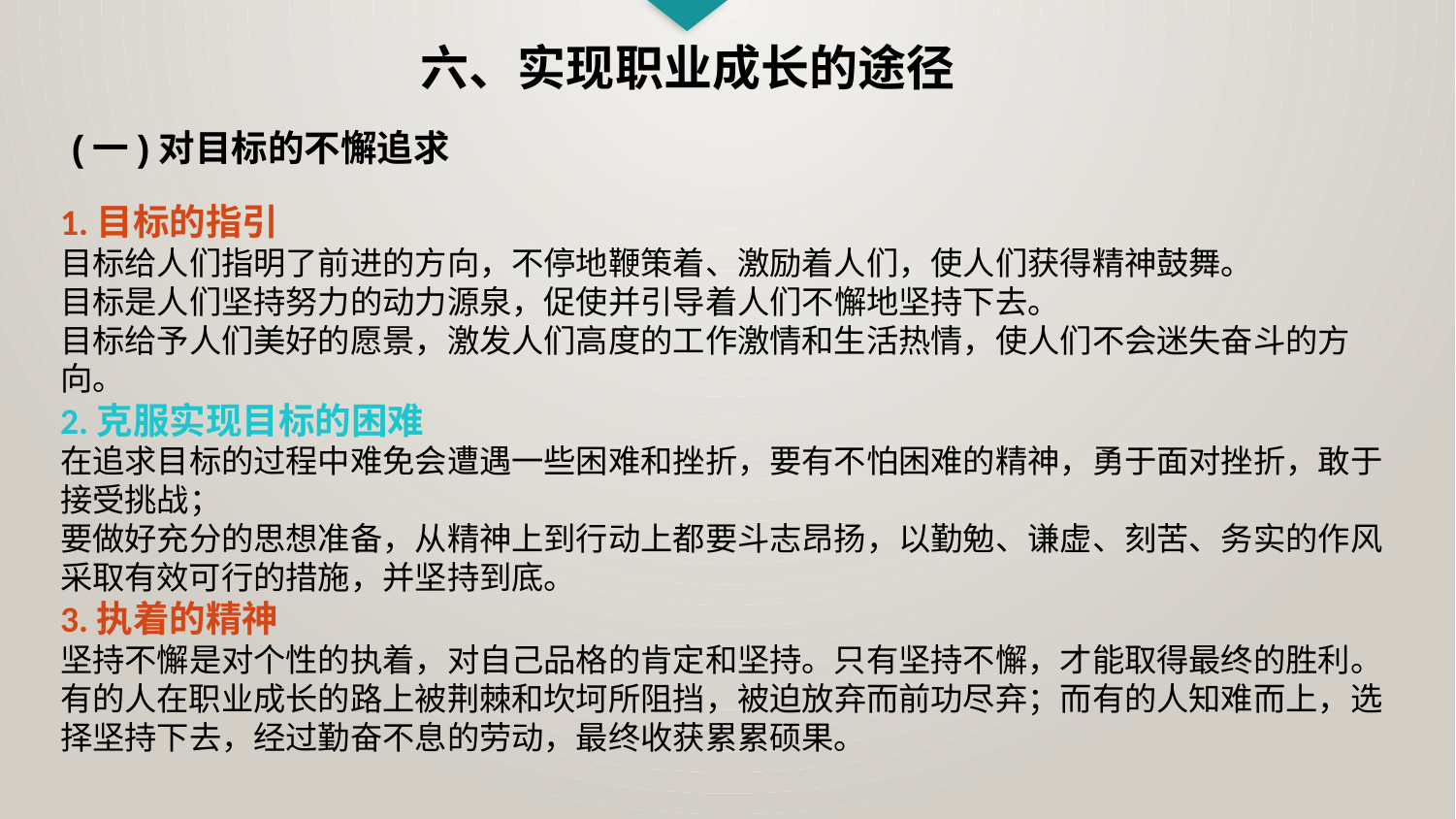

六、实现职业成长的途径
(一)对目标的不懈追求
1.目标的指引
目标给人们指明了前进的方向，不停地鞭策着、激励着人们，使人们获得精神鼓舞。
目标是人们坚持努力的动力源泉，促使并引导着人们不懈地坚持下去。
目标给予人们美好的愿景，激发人们高度的工作激情和生活热情，使人们不会迷失奋斗的方向。
2.克服实现目标的困难
在追求目标的过程中难免会遭遇一些困难和挫折，要有不怕困难的精神，勇于面对挫折，敢于接受挑战；
要做好充分的思想准备，从精神上到行动上都要斗志昂扬，以勤勉、谦虚、刻苦、务实的作风采取有效可行的措施，并坚持到底。
3.执着的精神
坚持不懈是对个性的执着，对自己品格的肯定和坚持。只有坚持不懈，才能取得最终的胜利。
有的人在职业成长的路上被荆棘和坎坷所阻挡，被迫放弃而前功尽弃；而有的人知难而上，选择坚持下去，经过勤奋不息的劳动，最终收获累累硕果。
64